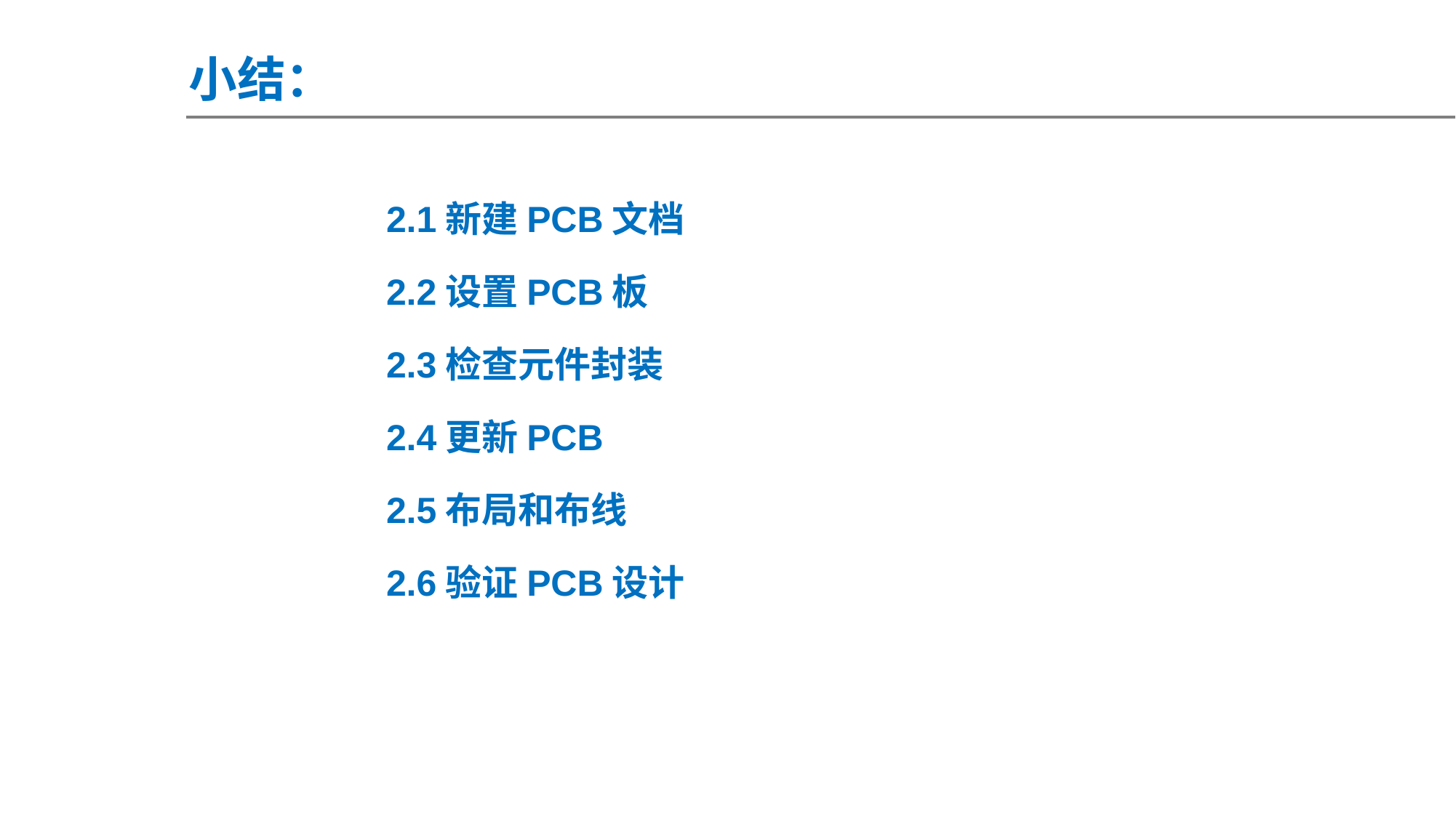

小结：
2.1新建PCB文档
2.2设置PCB板
2.3检查元件封装
2.4更新PCB
2.5布局和布线
2.6验证PCB设计